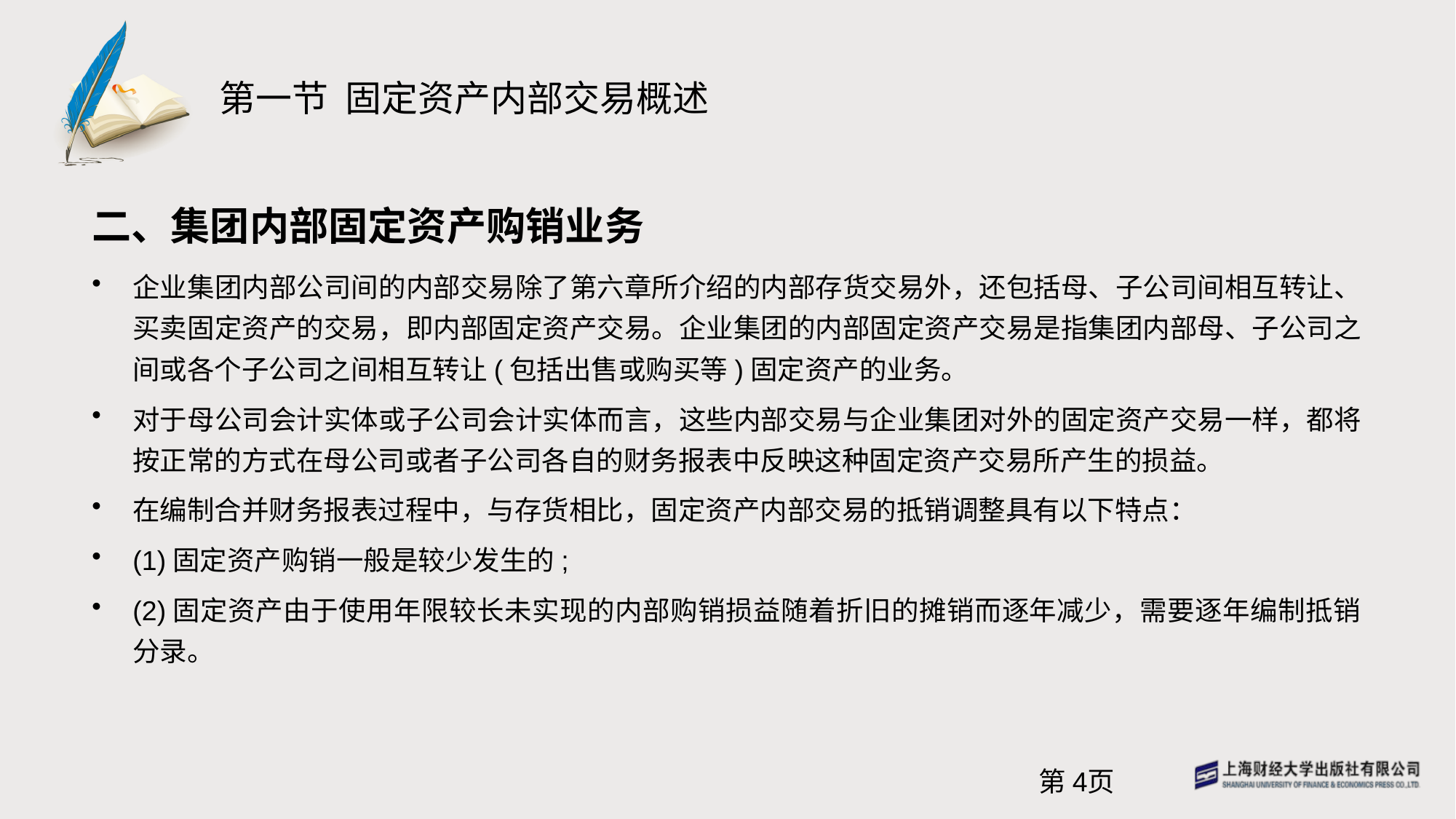

# 第一节  固定资产内部交易概述
二、集团内部固定资产购销业务
企业集团内部公司间的内部交易除了第六章所介绍的内部存货交易外，还包括母、子公司间相互转让、买卖固定资产的交易，即内部固定资产交易。企业集团的内部固定资产交易是指集团内部母、子公司之间或各个子公司之间相互转让(包括出售或购买等)固定资产的业务。
对于母公司会计实体或子公司会计实体而言，这些内部交易与企业集团对外的固定资产交易一样，都将按正常的方式在母公司或者子公司各自的财务报表中反映这种固定资产交易所产生的损益。
在编制合并财务报表过程中，与存货相比，固定资产内部交易的抵销调整具有以下特点：
(1)固定资产购销一般是较少发生的;
(2)固定资产由于使用年限较长未实现的内部购销损益随着折旧的摊销而逐年减少，需要逐年编制抵销分录。

4